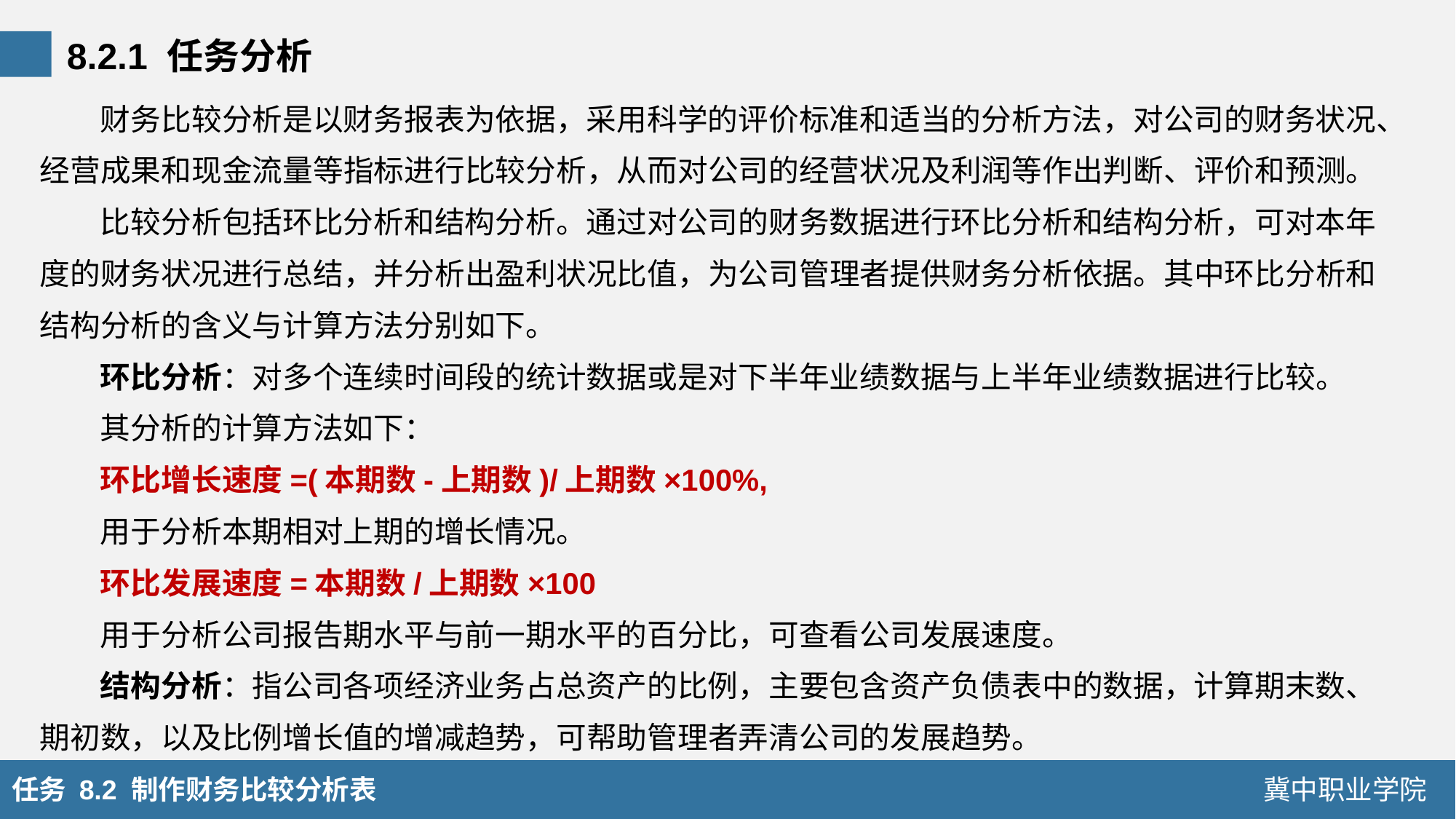

8.2.1 任务分析
财务比较分析是以财务报表为依据，采用科学的评价标准和适当的分析方法，对公司的财务状况、经营成果和现金流量等指标进行比较分析，从而对公司的经营状况及利润等作出判断、评价和预测。
比较分析包括环比分析和结构分析。通过对公司的财务数据进行环比分析和结构分析，可对本年度的财务状况进行总结，并分析出盈利状况比值，为公司管理者提供财务分析依据。其中环比分析和结构分析的含义与计算方法分别如下。
环比分析：对多个连续时间段的统计数据或是对下半年业绩数据与上半年业绩数据进行比较。
其分析的计算方法如下：
环比增长速度=(本期数-上期数)/上期数×100%,
用于分析本期相对上期的增长情况。
环比发展速度=本期数/上期数×100
用于分析公司报告期水平与前一期水平的百分比，可查看公司发展速度。
结构分析：指公司各项经济业务占总资产的比例，主要包含资产负债表中的数据，计算期末数、期初数，以及比例增长值的增减趋势，可帮助管理者弄清公司的发展趋势。

任务 8.2 制作财务比较分析表
冀中职业学院